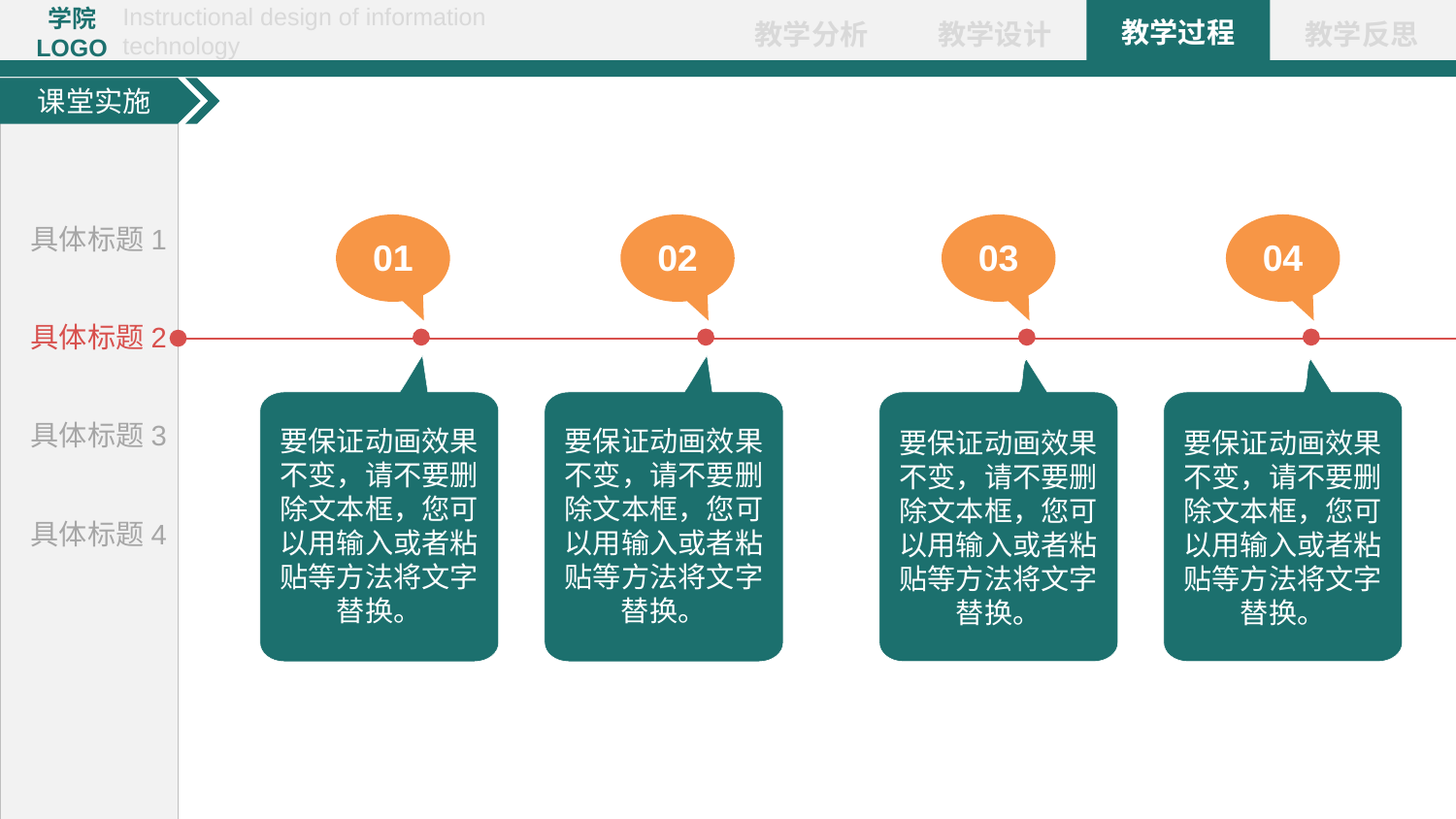

课堂实施

具体标题1
01
02
03
04
具体标题2

要保证动画效果不变，请不要删除文本框，您可以用输入或者粘贴等方法将文字替换。

要保证动画效果不变，请不要删除文本框，您可以用输入或者粘贴等方法将文字替换。

要保证动画效果不变，请不要删除文本框，您可以用输入或者粘贴等方法将文字替换。

要保证动画效果不变，请不要删除文本框，您可以用输入或者粘贴等方法将文字替换。
具体标题3
具体标题4